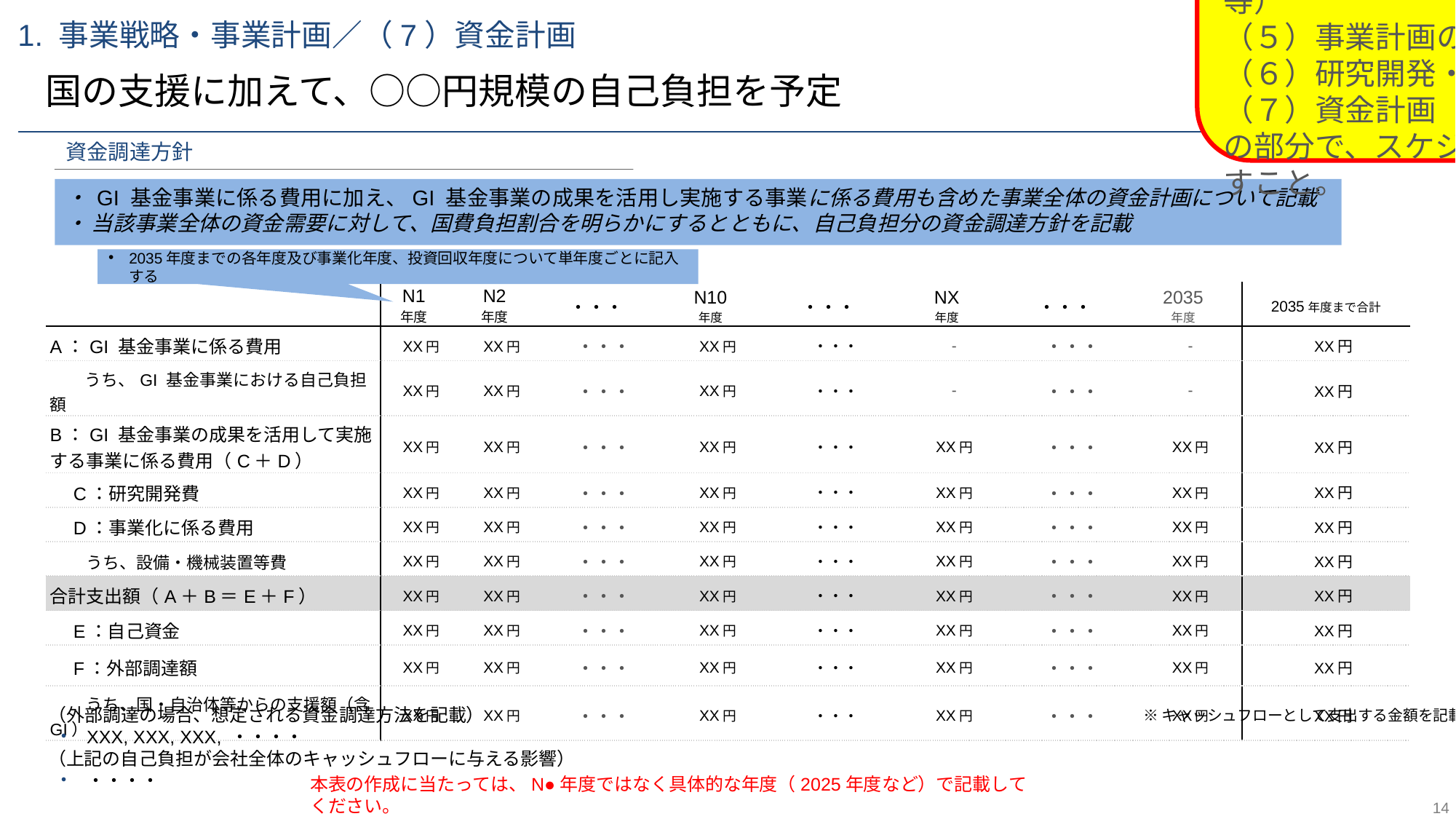

2030年度に要求される年間製造能力を実現するための事業化構想、投資構想、知的財産管理については、
1．事業戦略・事業計画
（３）提供価値・ビジネスモデル（標準化の取組等）
（５）事業計画の全体像、
（６）研究開発・設備投資・マーケティング計画、
（７）資金計画
の部分で、スケジュールも含めて明確に方針を示すこと。
1. 事業戦略・事業計画／（7）資金計画
国の支援に加えて、○○円規模の自己負担を予定
資金調達方針
・ GI 基金事業に係る費用に加え、GI 基金事業の成果を活用し実施する事業に係る費用も含めた事業全体の資金計画について記載
・ 当該事業全体の資金需要に対して、国費負担割合を明らかにするとともに、自己負担分の資金調達方針を記載

2035年度までの各年度及び事業化年度、投資回収年度について単年度ごとに記入する
|  | N1 年度 | N2 年度 | ・・・ | N10 年度 | ・・・ | NX 年度 | ・・・ | 2035 年度 | 2035年度まで合計 |
| --- | --- | --- | --- | --- | --- | --- | --- | --- | --- |
| A：GI 基金事業に係る費用 | XX円 | XX円 | ・・・ | XX円 | ・・・ | - | ・・・ | - | XX円 |
| うち、GI 基金事業における自己負担額 | XX円 | XX円 | ・・・ | XX円 | ・・・ | - | ・・・ | - | XX円 |
| B：GI 基金事業の成果を活用して実施する事業に係る費用（C＋D） | XX円 | XX円 | ・・・ | XX円 | ・・・ | XX円 | ・・・ | XX円 | XX円 |
| C：研究開発費 | XX円 | XX円 | ・・・ | XX円 | ・・・ | XX円 | ・・・ | XX円 | XX円 |
| D：事業化に係る費用 | XX円 | XX円 | ・・・ | XX円 | ・・・ | XX円 | ・・・ | XX円 | XX円 |
| うち、設備・機械装置等費 | XX円 | XX円 | ・・・ | XX円 | ・・・ | XX円 | ・・・ | XX円 | XX円 |
| 合計支出額（A＋B＝E＋F） | XX円 | XX円 | ・・・ | XX円 | ・・・ | XX円 | ・・・ | XX円 | XX円 |
| E：自己資金 | XX円 | XX円 | ・・・ | XX円 | ・・・ | XX円 | ・・・ | XX円 | XX円 |
| F：外部調達額 | XX円 | XX円 | ・・・ | XX円 | ・・・ | XX円 | ・・・ | XX円 | XX円 |
| うち、国・自治体等からの支援額（含GI） | XX円 | XX円 | ・・・ | XX円 | ・・・ | XX円 | ・・・ | XX円 | XX円 |
（外部調達の場合、想定される資金調達方法を記載）
XXX, XXX, XXX, ・・・・
（上記の自己負担が会社全体のキャッシュフローに与える影響）
・・・・

※キャッシュフローとして支出する金額を記載
本表の作成に当たっては、N●年度ではなく具体的な年度（2025年度など）で記載してください。